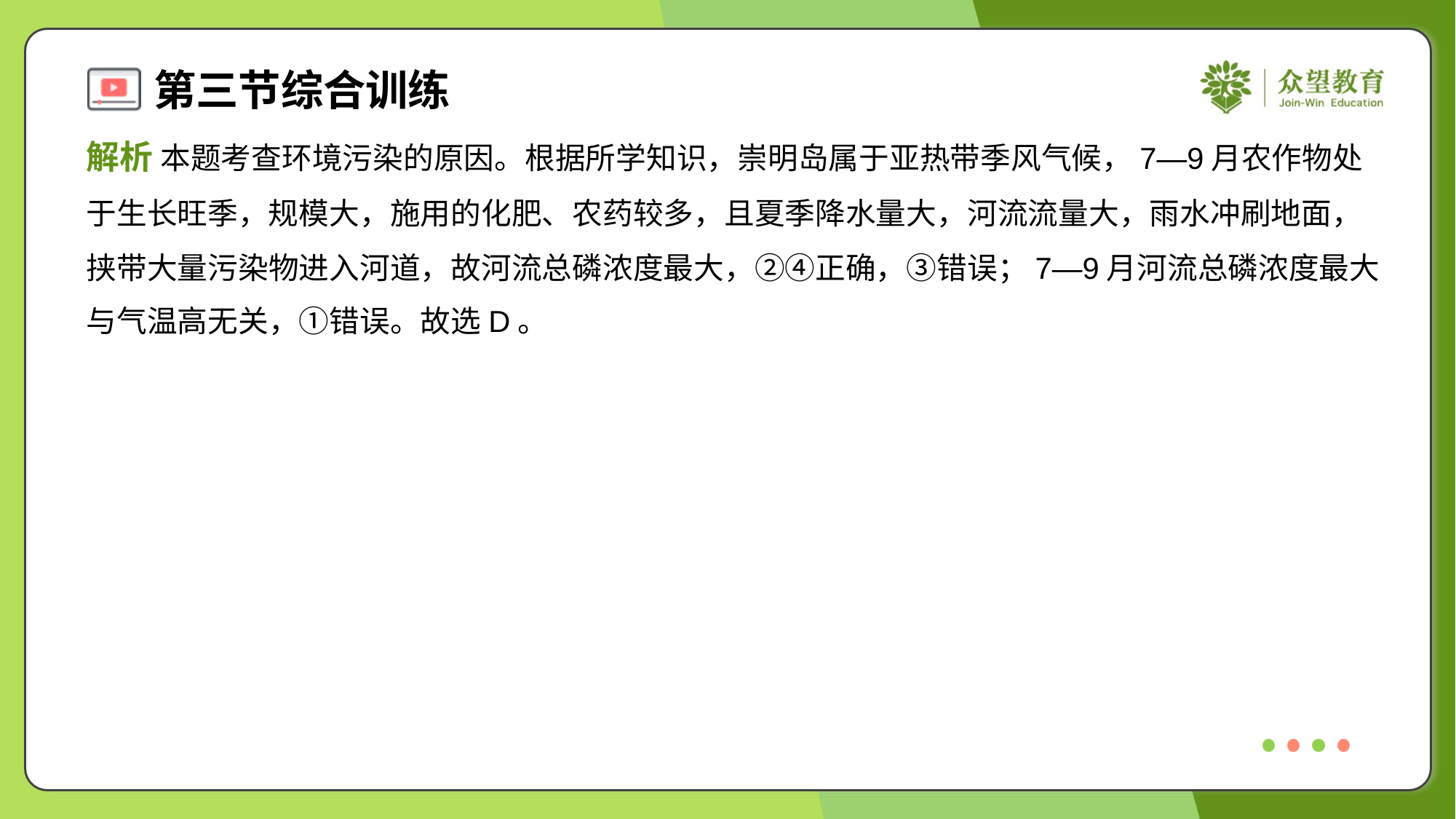

解析 本题考查环境污染的原因。根据所学知识，崇明岛属于亚热带季风气候，7—9月农作物处
于生长旺季，规模大，施用的化肥、农药较多，且夏季降水量大，河流流量大，雨水冲刷地面，
挟带大量污染物进入河道，故河流总磷浓度最大，②④正确，③错误；7—9月河流总磷浓度最大
与气温高无关，①错误。故选D。